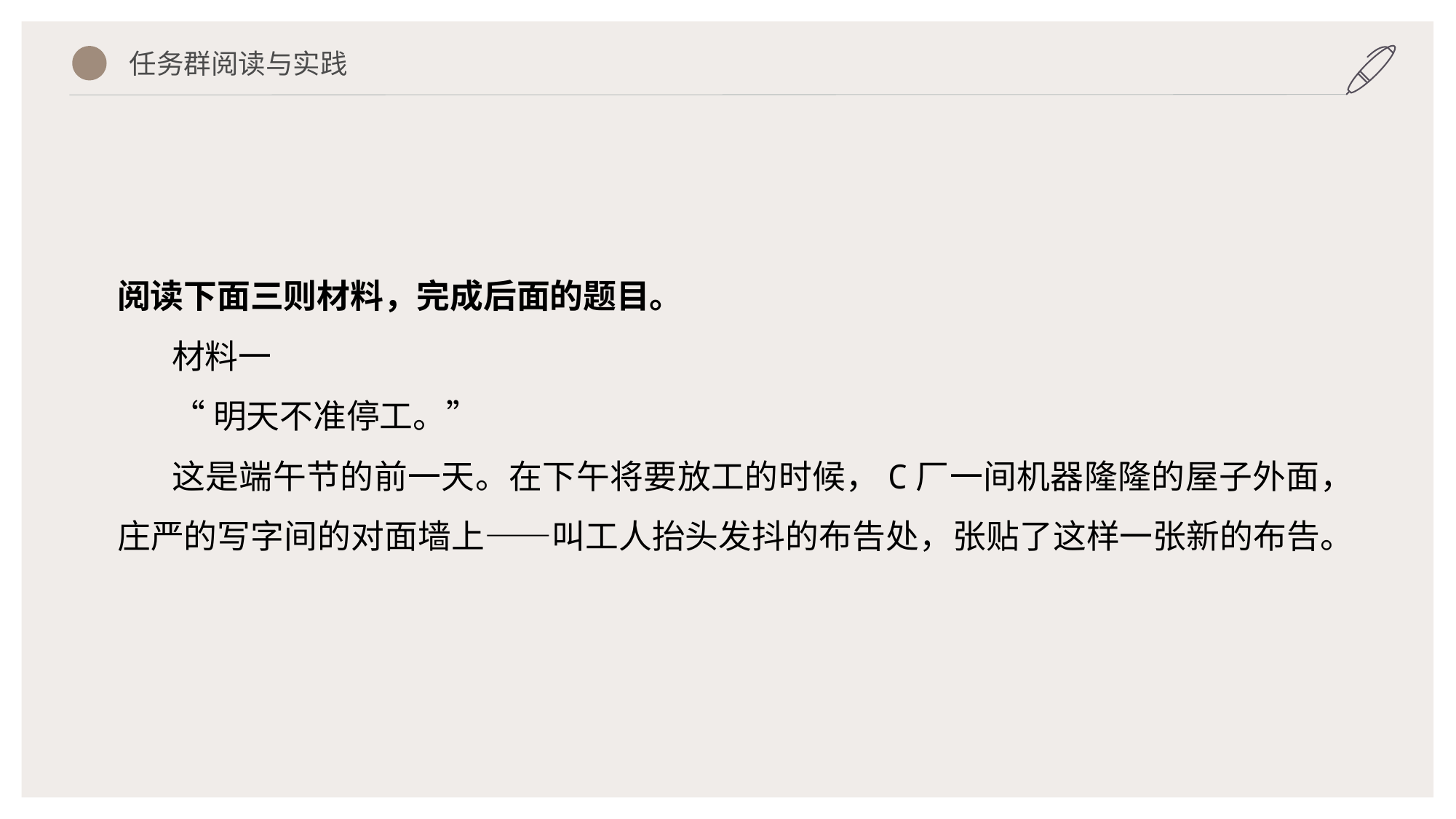

任务群阅读与实践

阅读下面三则材料，完成后面的题目。
材料一
“明天不准停工。”
这是端午节的前一天。在下午将要放工的时候，C厂一间机器隆隆的屋子外面，庄严的写字间的对面墙上——叫工人抬头发抖的布告处，张贴了这样一张新的布告。